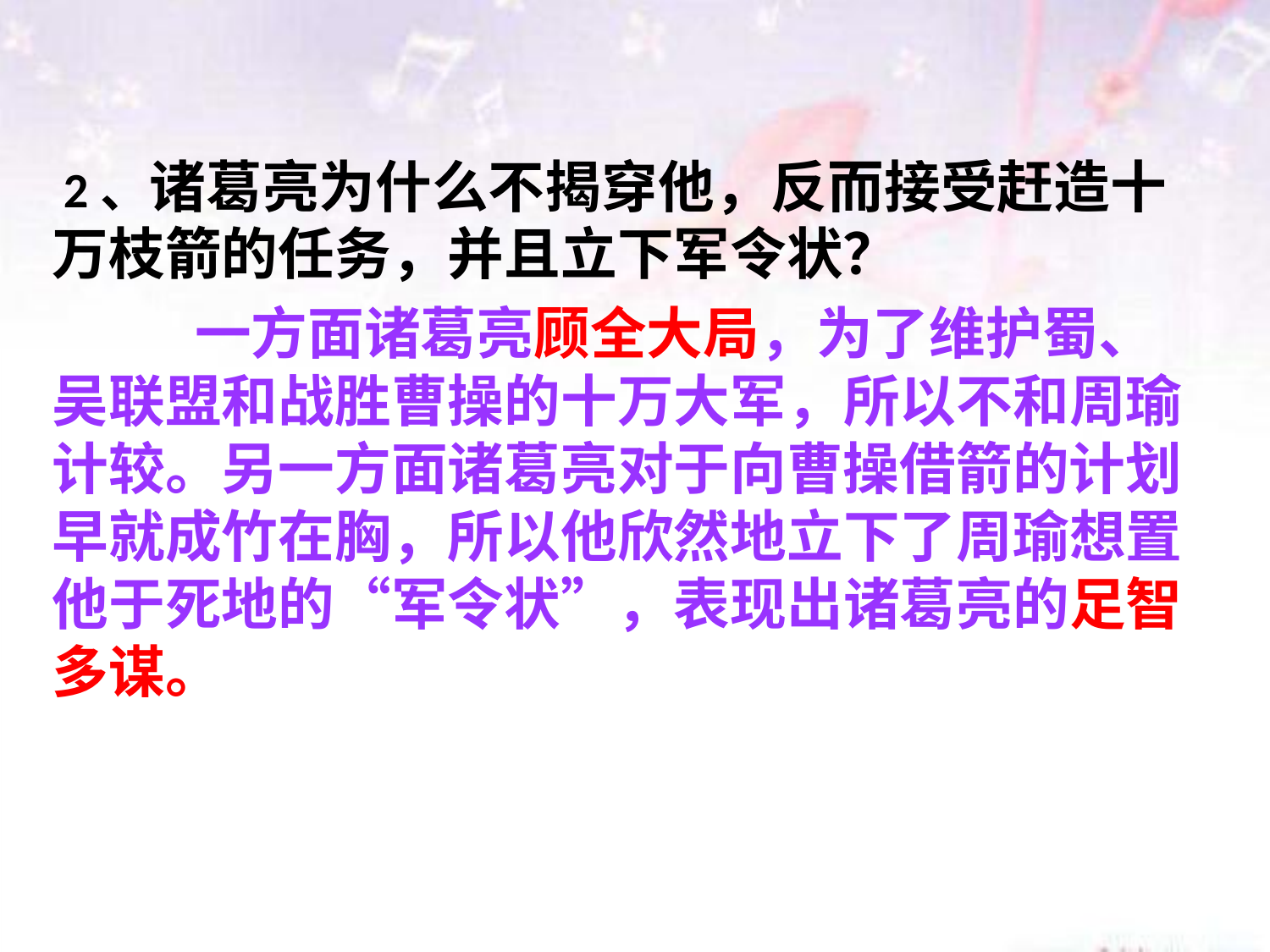

2、诸葛亮为什么不揭穿他，反而接受赶造十
万枝箭的任务，并且立下军令状？
          一方面诸葛亮顾全大局，为了维护蜀、吴联盟和战胜曹操的十万大军，所以不和周瑜计较。另一方面诸葛亮对于向曹操借箭的计划早就成竹在胸，所以他欣然地立下了周瑜想置他于死地的“军令状”，表现出诸葛亮的足智多谋。